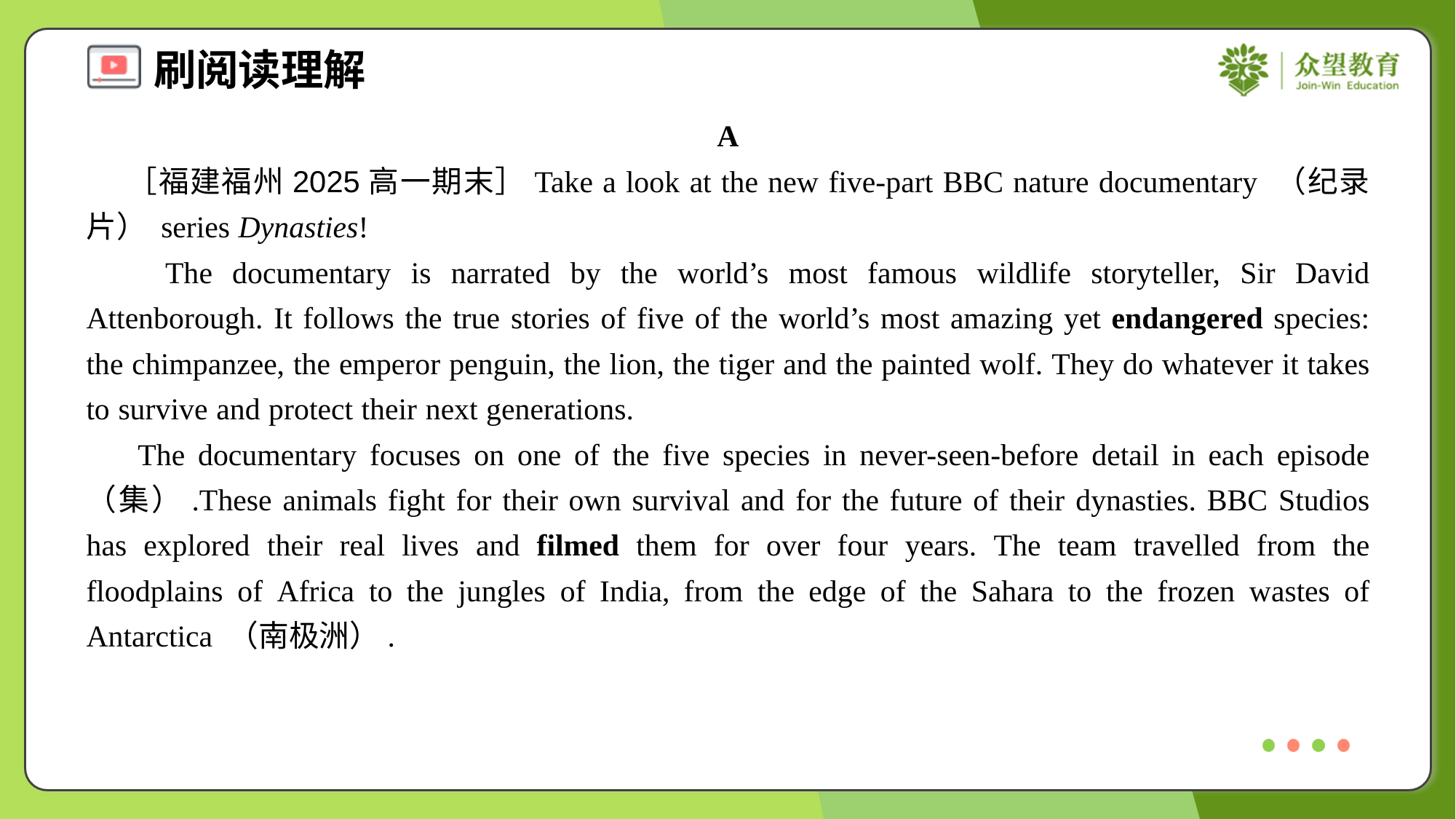

A
    ［福建福州2025高一期末］Take a look at the new five-part BBC nature documentary （纪录片） series Dynasties!
    The documentary is narrated by the world’s most famous wildlife storyteller, Sir David Attenborough. It follows the true stories of five of the world’s most amazing yet endangered species: the chimpanzee, the emperor penguin, the lion, the tiger and the painted wolf. They do whatever it takes to survive and protect their next generations.
    The documentary focuses on one of the five species in never-seen-before detail in each episode （集）.These animals fight for their own survival and for the future of their dynasties. BBC Studios has explored their real lives and filmed them for over four years. The team travelled from the floodplains of Africa to the jungles of India, from the edge of the Sahara to the frozen wastes of Antarctica （南极洲）.